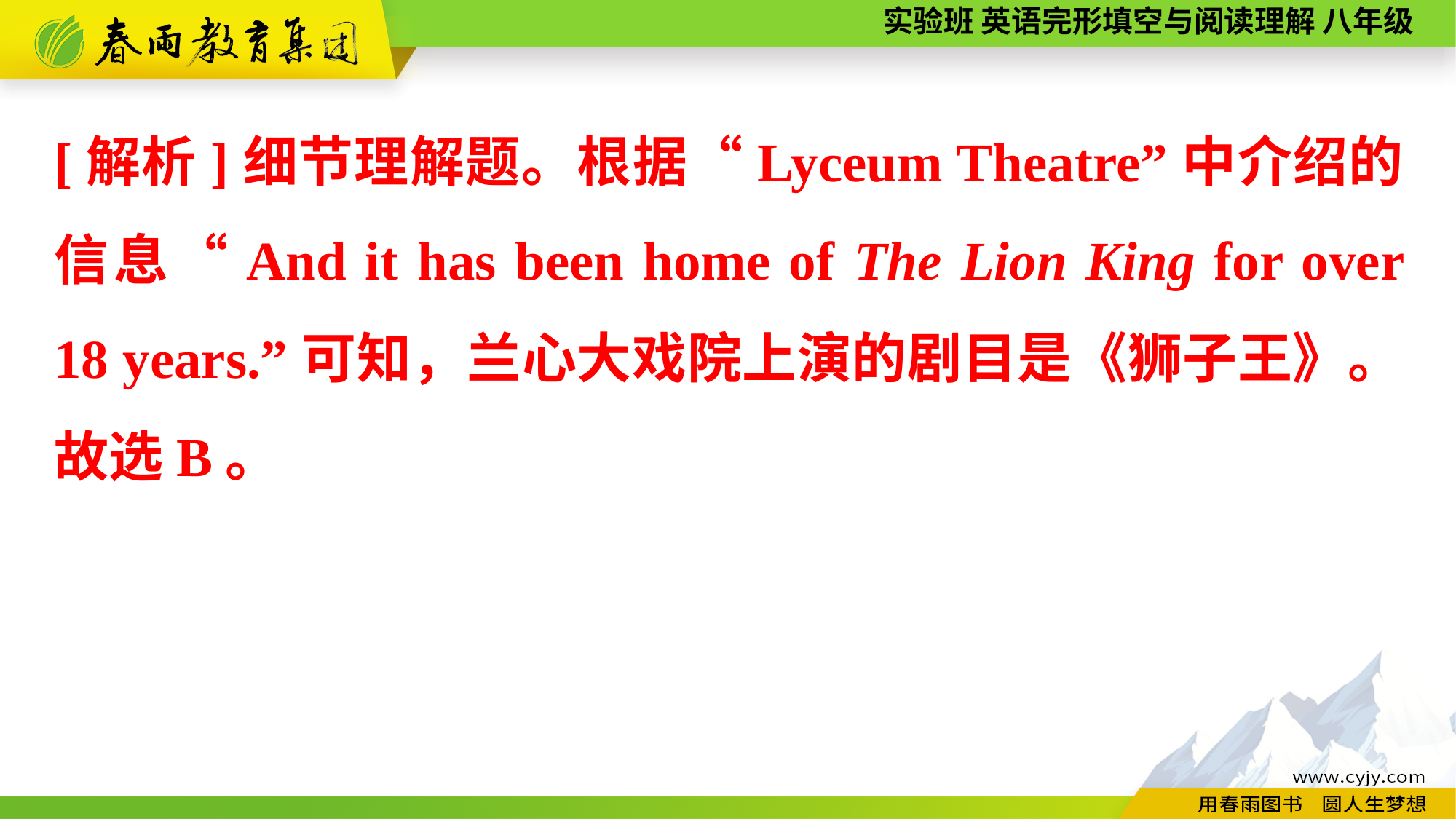

[解析]细节理解题。根据“Lyceum Theatre”中介绍的信息“And it has been home of The Lion King for over 18 years.”可知，兰心大戏院上演的剧目是《狮子王》。故选B。